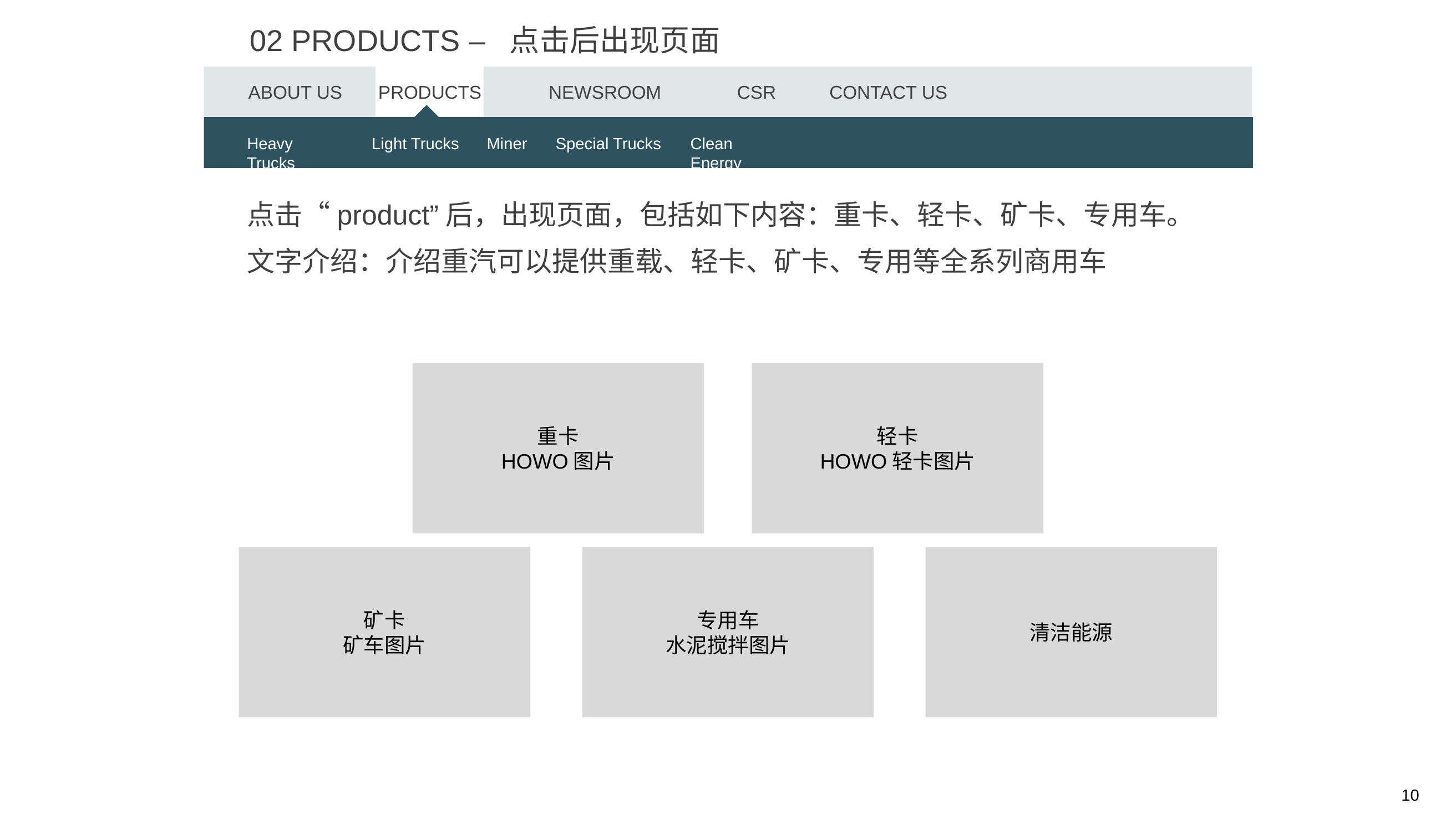

02 PRODUCTS –  点击后出现页面

ABOUT US
PRODUCTS
NEWSROOM
CSR
CONTACT US

Heavy Trucks
Heavy Trucks
Light Trucks
Light Trucks
Miner
Miner
Special Trucks
Special Trucks
Clean Energy
Clean Energy
点击“product”后，出现页面，包括如下内容：重卡、轻卡、矿卡、专用车。
文字介绍：介绍重汽可以提供重载、轻卡、矿卡、专用等全系列商用车
重卡
HOWO图片
轻卡
HOWO轻卡图片
矿卡
矿车图片
专用车
水泥搅拌图片
清洁能源